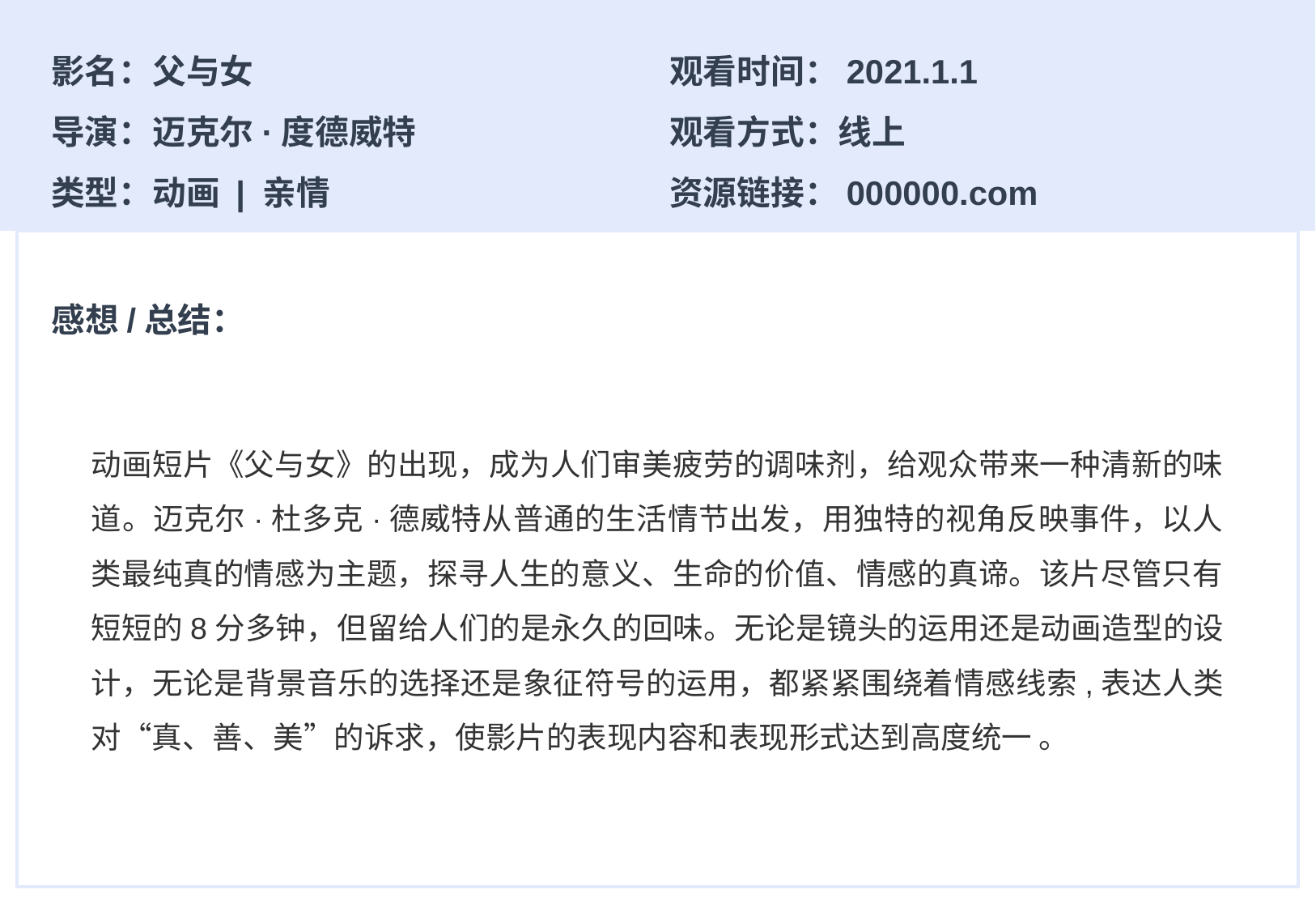

观看时间：2021.1.1
观看方式：线上
资源链接：000000.com
影名：父与女
导演：迈克尔·度德威特
类型：动画 | 亲情

感想/总结：
动画短片《父与女》的出现，成为人们审美疲劳的调味剂，给观众带来一种清新的味道。迈克尔·杜多克·德威特从普通的生活情节出发，用独特的视角反映事件，以人类最纯真的情感为主题，探寻人生的意义、生命的价值、情感的真谛。该片尽管只有短短的8分多钟，但留给人们的是永久的回味。无论是镜头的运用还是动画造型的设计，无论是背景音乐的选择还是象征符号的运用，都紧紧围绕着情感线索,表达人类对“真、善、美”的诉求，使影片的表现内容和表现形式达到高度统一 。